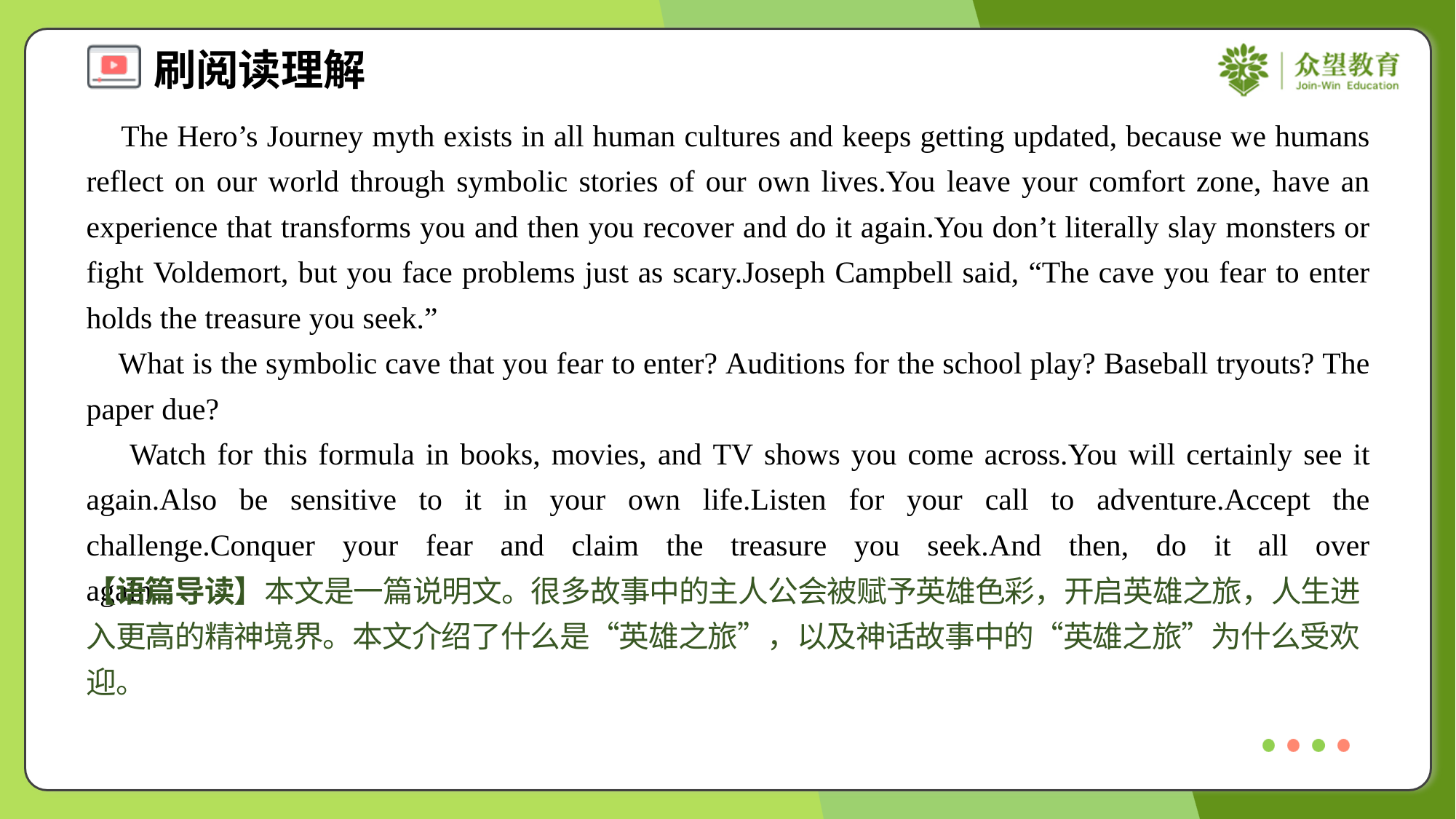

The Hero’s Journey myth exists in all human cultures and keeps getting updated, because we humans reflect on our world through symbolic stories of our own lives.You leave your comfort zone, have an experience that transforms you and then you recover and do it again.You don’t literally slay monsters or fight Voldemort, but you face problems just as scary.Joseph Campbell said, “The cave you fear to enter holds the treasure you seek.”
    What is the symbolic cave that you fear to enter? Auditions for the school play? Baseball tryouts? The paper due?
    Watch for this formula in books, movies, and TV shows you come across.You will certainly see it again.Also be sensitive to it in your own life.Listen for your call to adventure.Accept the challenge.Conquer your fear and claim the treasure you seek.And then, do it all over again.#5
【语篇导读】本文是一篇说明文。很多故事中的主人公会被赋予英雄色彩，开启英雄之旅，人生进入更高的精神境界。本文介绍了什么是“英雄之旅”，以及神话故事中的“英雄之旅”为什么受欢迎。